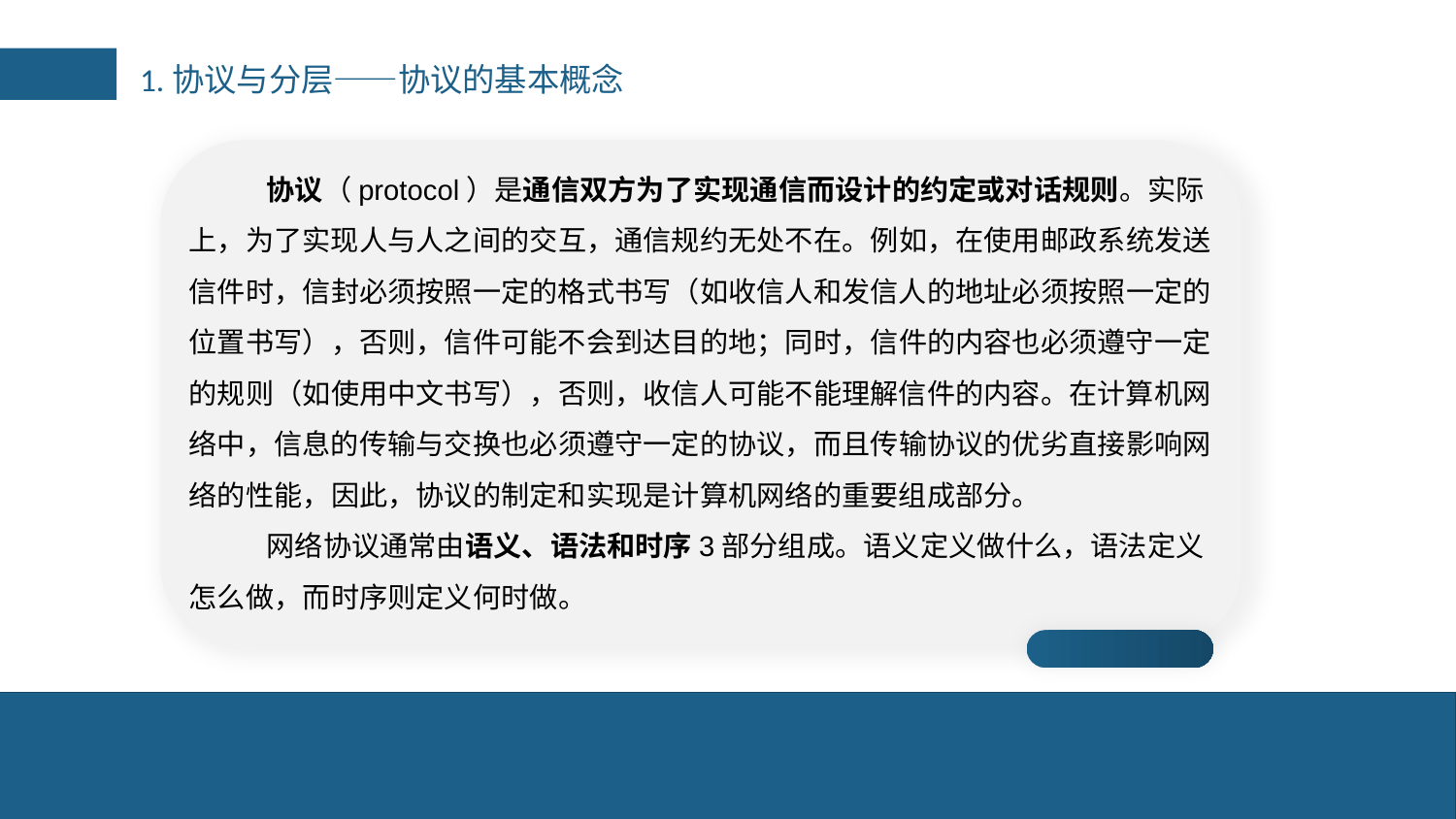

1.协议与分层——协议的基本概念

协议（protocol）是通信双方为了实现通信而设计的约定或对话规则。实际上，为了实现人与人之间的交互，通信规约无处不在。例如，在使用邮政系统发送信件时，信封必须按照一定的格式书写（如收信人和发信人的地址必须按照一定的位置书写），否则，信件可能不会到达目的地；同时，信件的内容也必须遵守一定的规则（如使用中文书写），否则，收信人可能不能理解信件的内容。在计算机网络中，信息的传输与交换也必须遵守一定的协议，而且传输协议的优劣直接影响网络的性能，因此，协议的制定和实现是计算机网络的重要组成部分。
网络协议通常由语义、语法和时序3部分组成。语义定义做什么，语法定义怎么做，而时序则定义何时做。